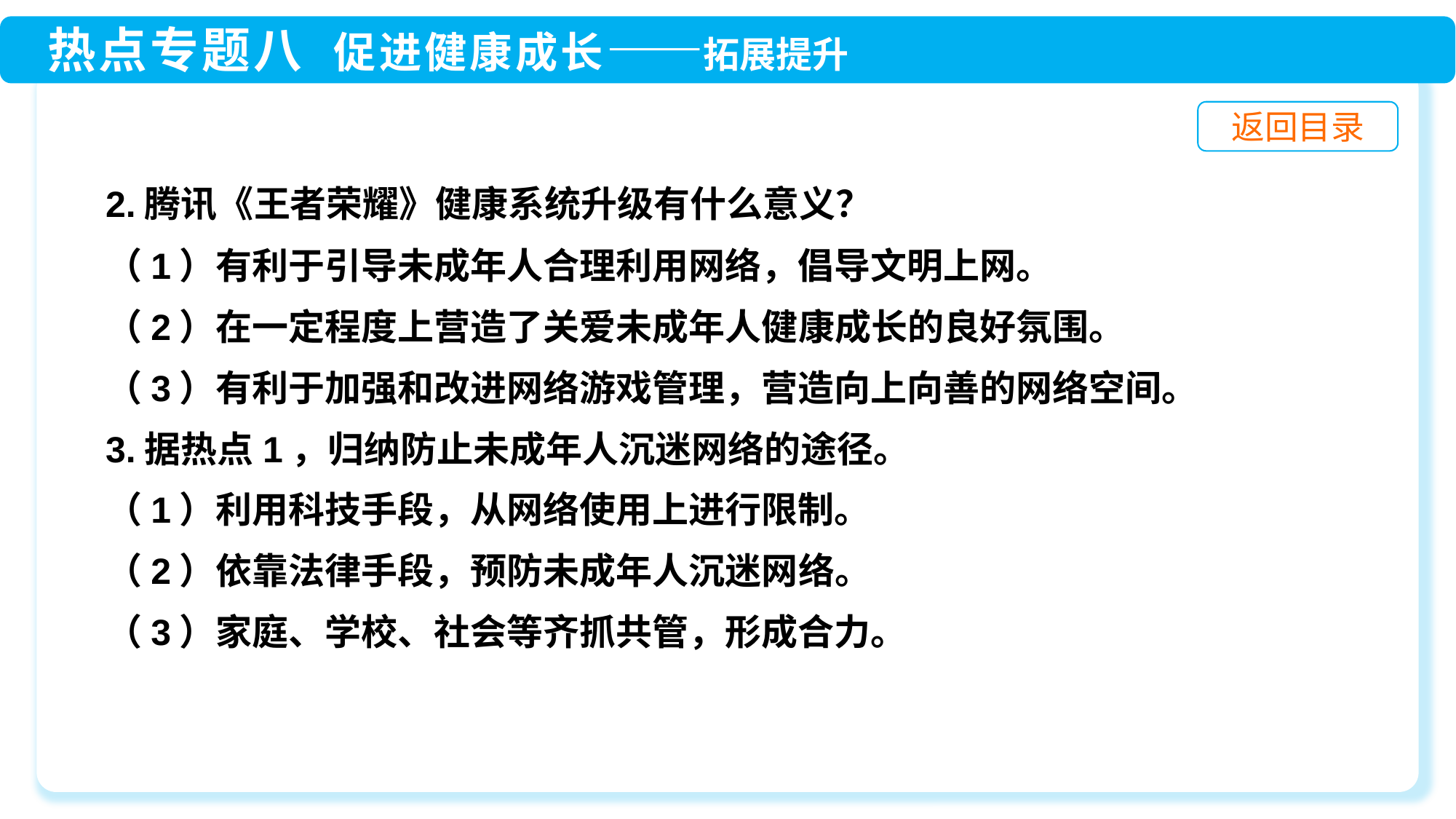

2.腾讯《王者荣耀》健康系统升级有什么意义？
（1）有利于引导未成年人合理利用网络，倡导文明上网。
（2）在一定程度上营造了关爱未成年人健康成长的良好氛围。
（3）有利于加强和改进网络游戏管理，营造向上向善的网络空间。
3.据热点1，归纳防止未成年人沉迷网络的途径。
（1）利用科技手段，从网络使用上进行限制。
（2）依靠法律手段，预防未成年人沉迷网络。
（3）家庭、学校、社会等齐抓共管，形成合力。